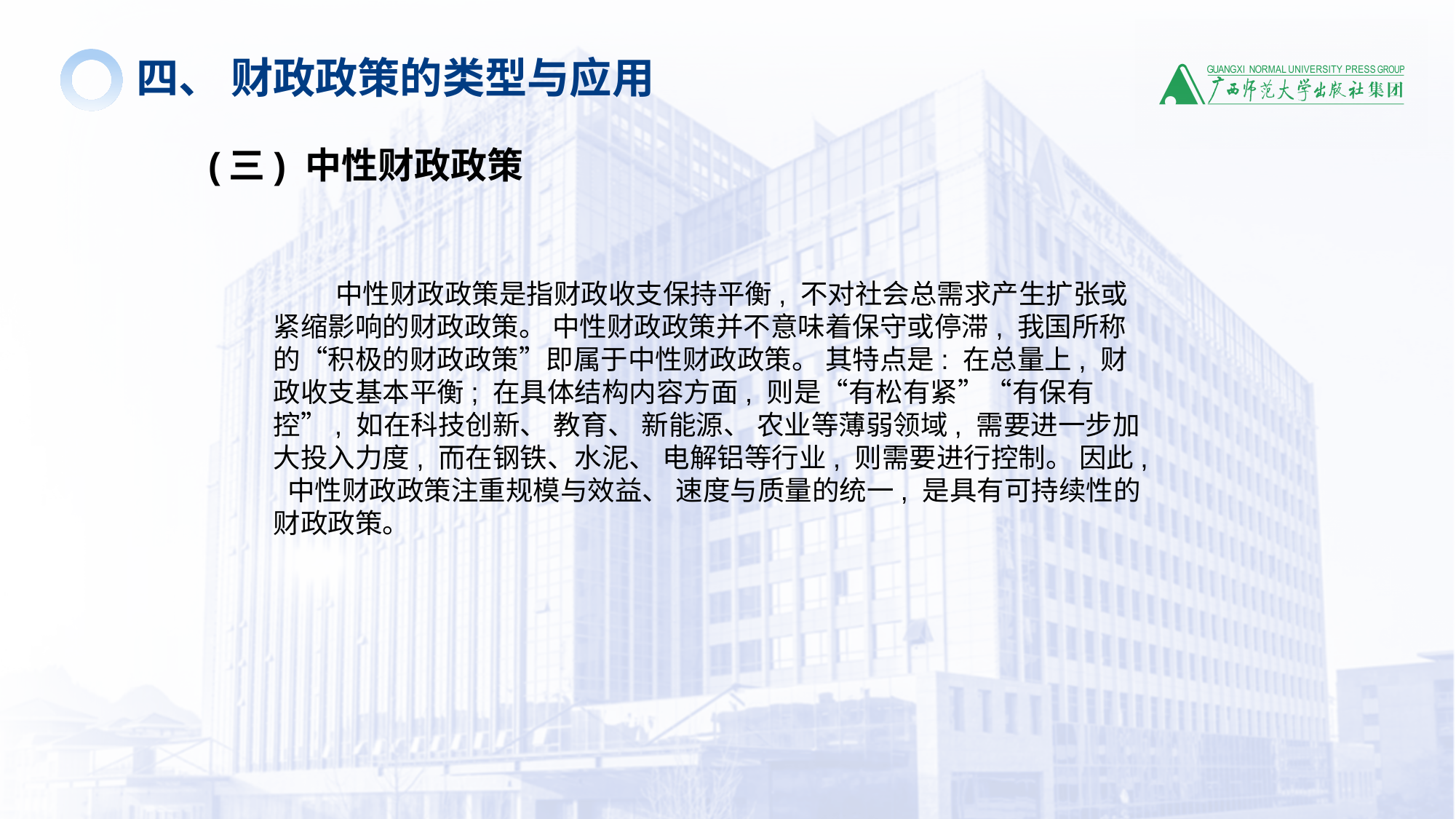

四、 财政政策的类型与应用

(三) 中性财政政策
         中性财政政策是指财政收支保持平衡, 不对社会总需求产生扩张或紧缩影响的财政政策。 中性财政政策并不意味着保守或停滞, 我国所称的“积极的财政政策”即属于中性财政政策。 其特点是: 在总量上, 财政收支基本平衡; 在具体结构内容方面, 则是“有松有紧”“有保有控”, 如在科技创新、 教育、 新能源、 农业等薄弱领域, 需要进一步加大投入力度, 而在钢铁、水泥、 电解铝等行业, 则需要进行控制。 因此, 中性财政政策注重规模与效益、 速度与质量的统一, 是具有可持续性的财政政策。